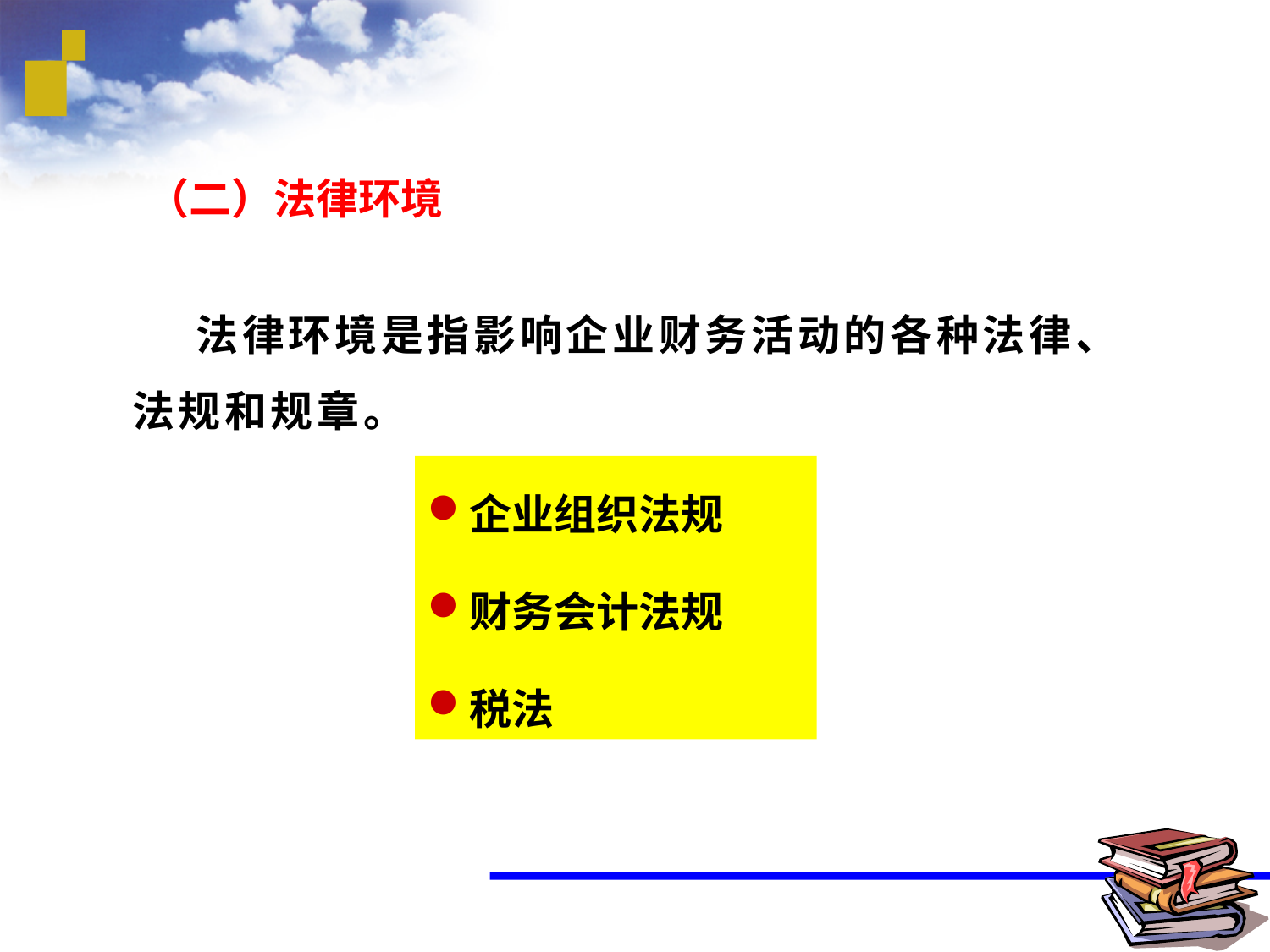

（二）法律环境
    法律环境是指影响企业财务活动的各种法律、法规和规章。
企业组织法规
财务会计法规
税法